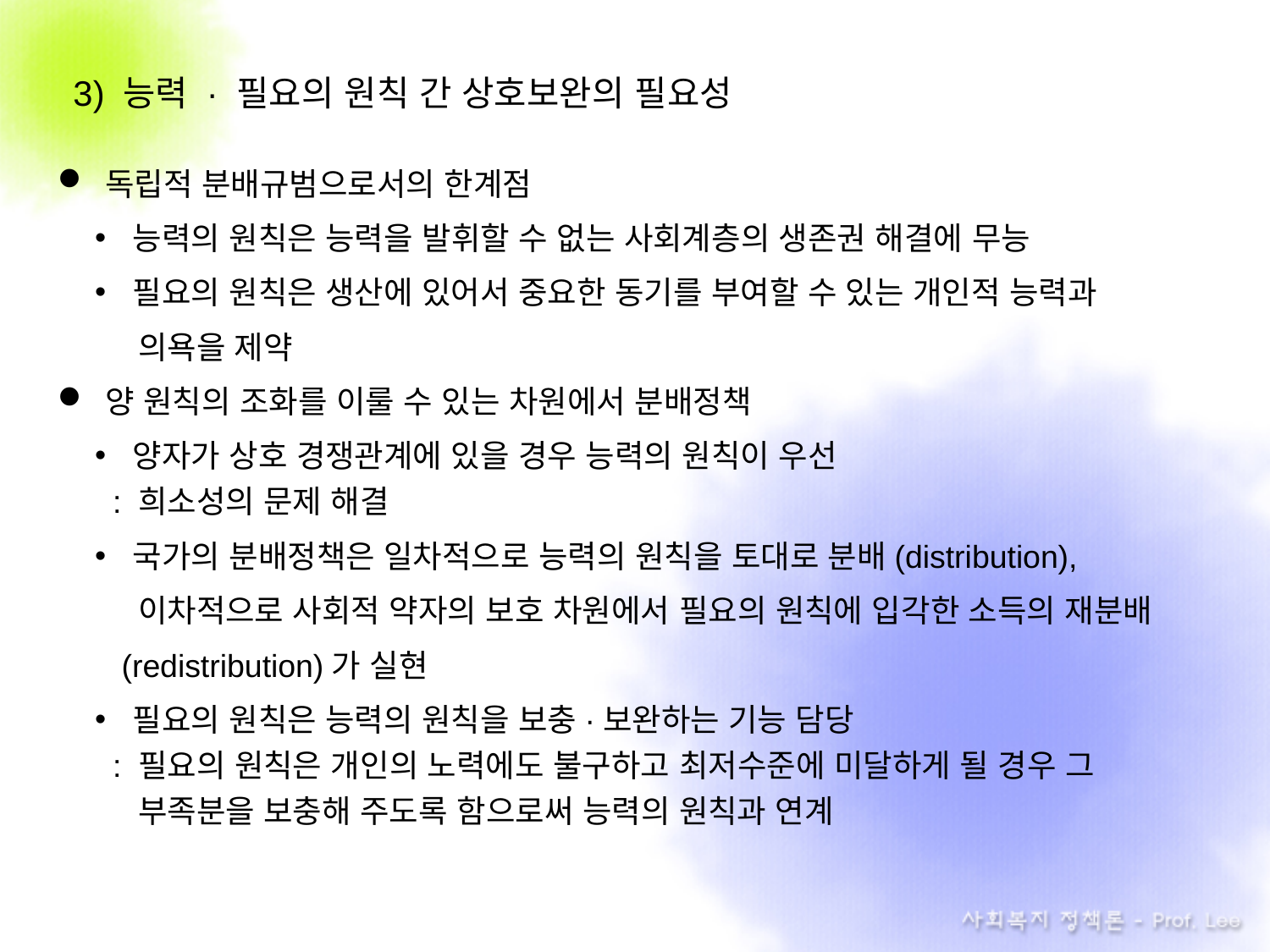

3) 능력 · 필요의 원칙 간 상호보완의 필요성

독립적 분배규범으로서의 한계점
능력의 원칙은 능력을 발휘할 수 없는 사회계층의 생존권 해결에 무능
필요의 원칙은 생산에 있어서 중요한 동기를 부여할 수 있는 개인적 능력과
 .  의욕을 제약
양 원칙의 조화를 이룰 수 있는 차원에서 분배정책
양자가 상호 경쟁관계에 있을 경우 능력의 원칙이 우선
  : 희소성의 문제 해결
국가의 분배정책은 일차적으로 능력의 원칙을 토대로 분배(distribution),
 .. 이차적으로 사회적 약자의 보호 차원에서 필요의 원칙에 입각한 소득의 재분배
   (redistribution)가 실현
필요의 원칙은 능력의 원칙을 보충·보완하는 기능 담당
  : 필요의 원칙은 개인의 노력에도 불구하고 최저수준에 미달하게 될 경우 그
  . 부족분을 보충해 주도록 함으로써 능력의 원칙과 연계